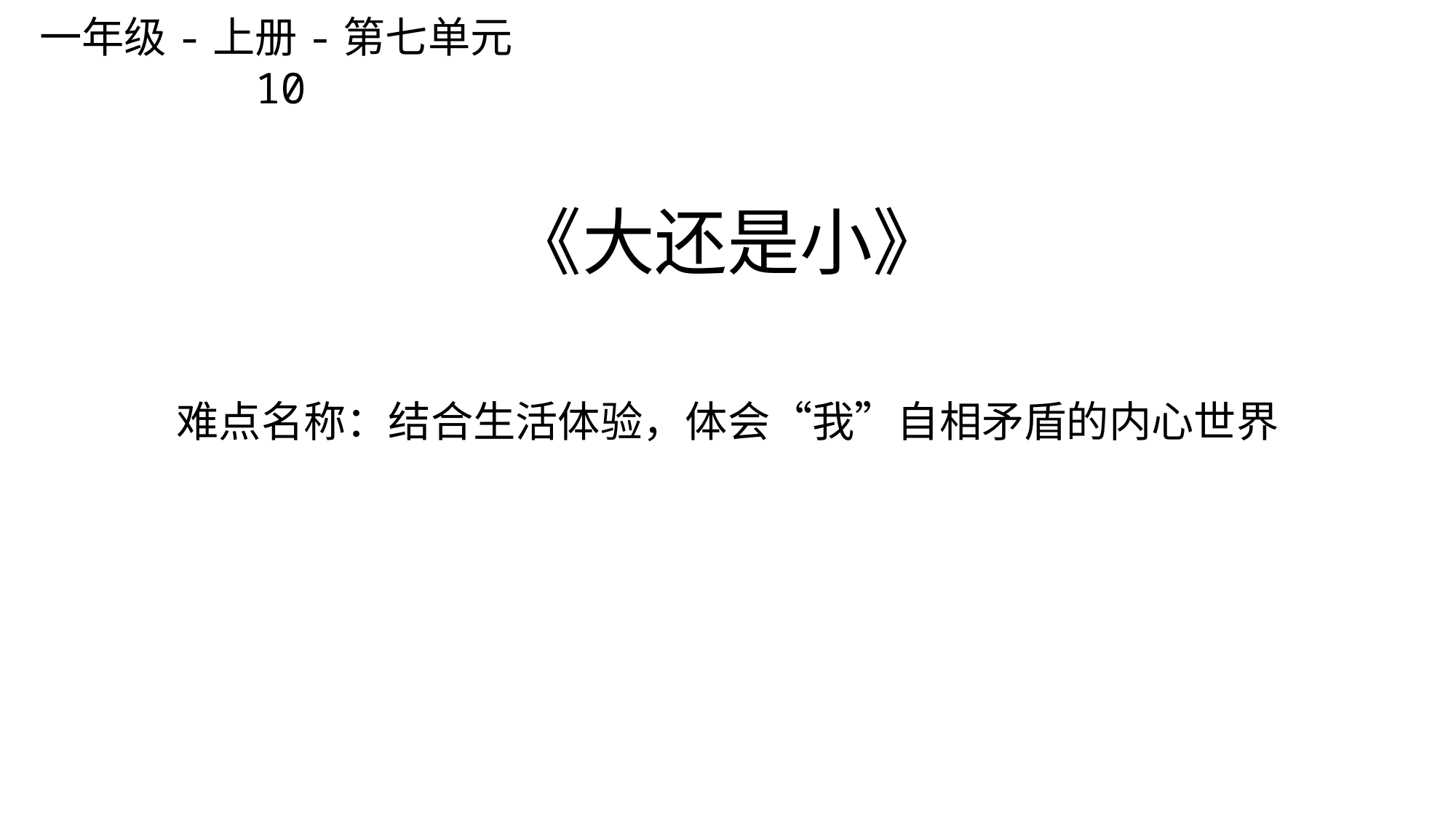

# 一年级-上册-第七单元10
《大还是小》

难点名称：结合生活体验，体会“我”自相矛盾的内心世界